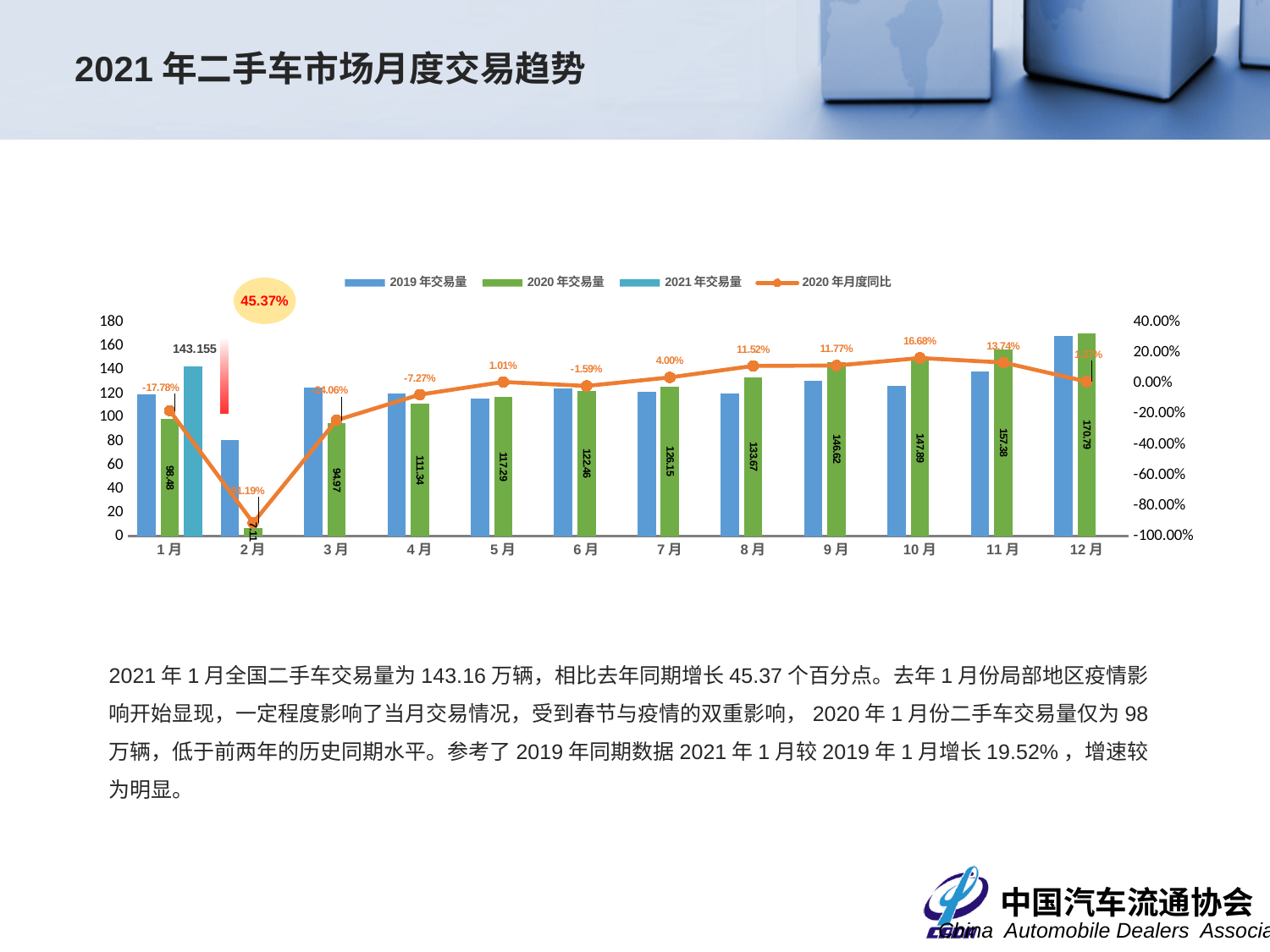

2021年二手车市场月度交易趋势

### Chart

| Category | 2019年交易量 | 2020年交易量 | 2021年交易量 | 2020年月度同比 |
|---|---|---|---|---|
| 1月 | 119.78 | 98.48 | 143.155 | -0.17782601435965936 |
| 2月 | 80.73 | 7.109 | None | -0.9119410380279946 |
| 3月 | 125.06 | 94.9737 | None | -0.24057492403646255 |
| 4月 | 120.06 | 111.3373 | None | -0.07265284024654342 |
| 5月 | 116.11 | 117.285 | None | 0.010119714064249394 |
| 6月 | 124.44 | 122.4582 | None | -0.015925747348119516 |
| 7月 | 121.3 | 126.15 | None | 0.03998351195383354 |
| 8月 | 119.86 | 133.67 | None | 0.11521775404638736 |
| 9月 | 131.1755 | 146.6173 | None | 0.11771862885980995 |
| 10月 | 126.7447 | 147.8915 | None | 0.16684563535990077 |
| 11月 | 138.3684 | 157.376 | None | 0.13736951500487102 |
| 12月 | 168.6414 | 170.7902 | None | 0.012741829704924141 |
45.37%

2021年1月全国二手车交易量为143.16万辆，相比去年同期增长45.37个百分点。去年1月份局部地区疫情影响开始显现，一定程度影响了当月交易情况，受到春节与疫情的双重影响，2020年1月份二手车交易量仅为98万辆，低于前两年的历史同期水平。参考了2019年同期数据2021年1月较2019年1月增长19.52%，增速较为明显。